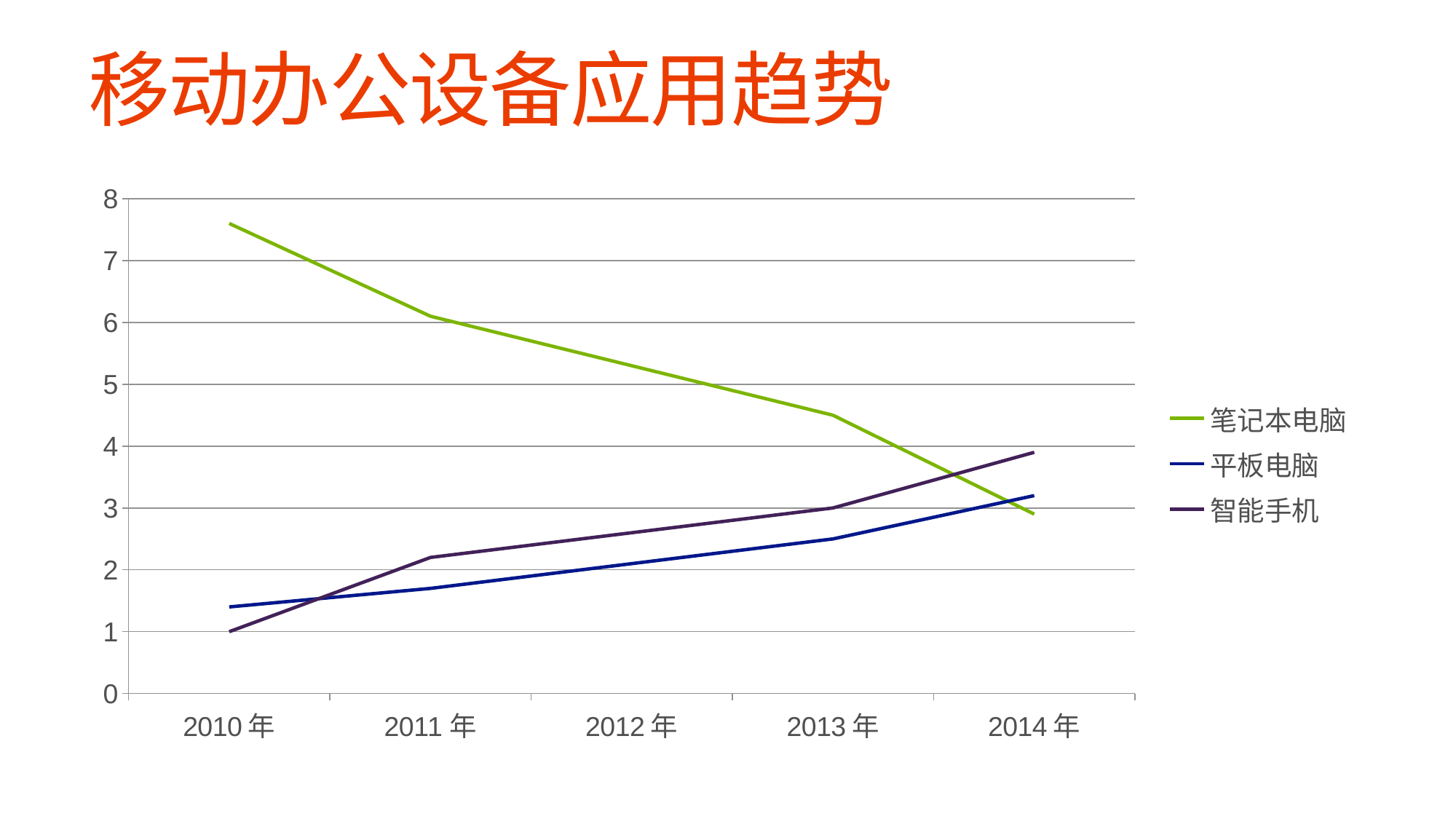

# 移动办公设备应用趋势

### Chart

| Category | 笔记本电脑 | 平板电脑  | 智能手机 |
|---|---|---|---|
| 2010年 | 7.6 | 1.4 | 1.0 |
| 2011年 | 6.1 | 1.7 | 2.2 |
| 2012年 | 5.3 | 2.1 | 2.6 |
| 2013年 | 4.5 | 2.5 | 3.0 |
| 2014年 | 2.9 | 3.2 | 3.9 |